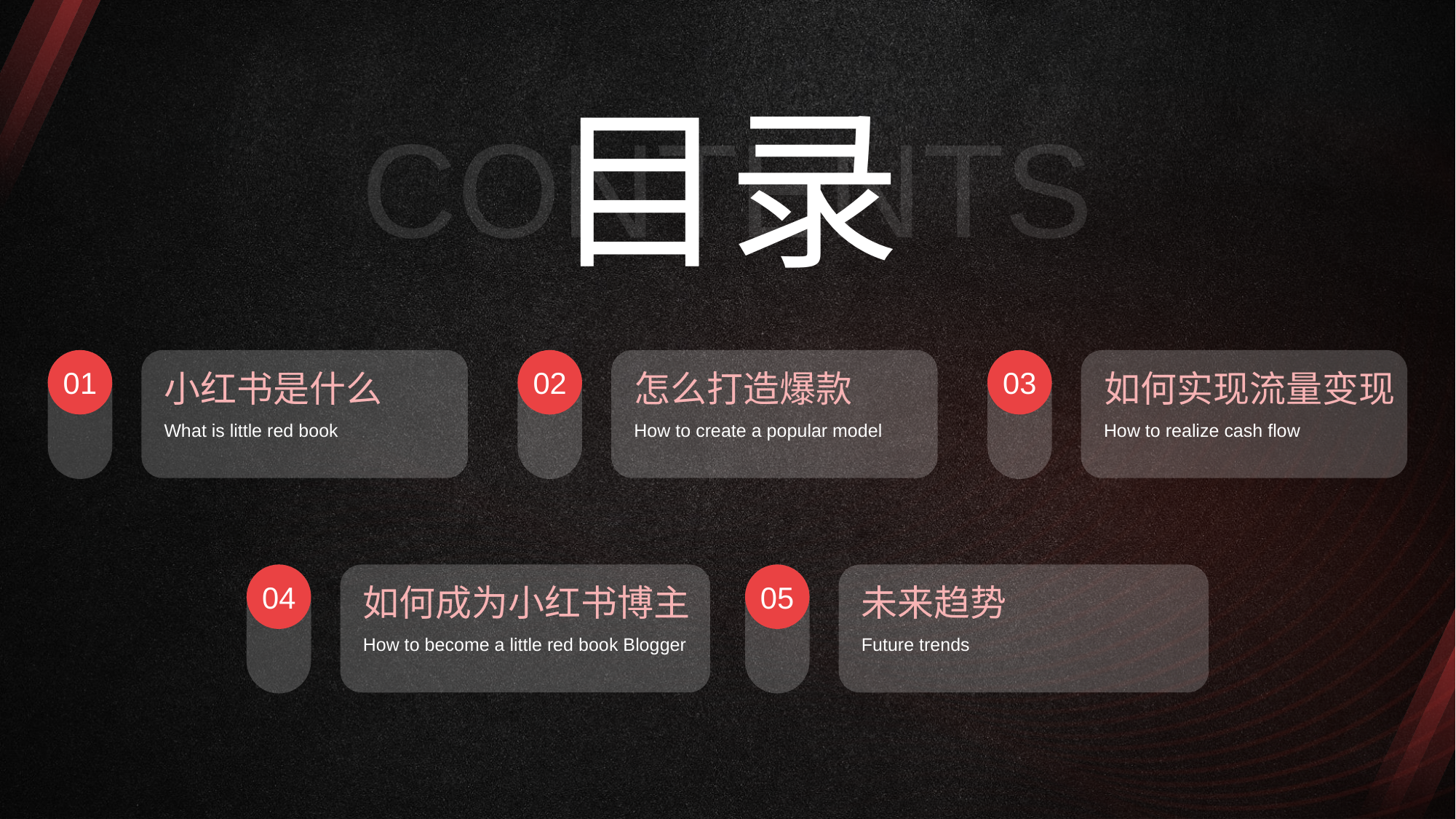

目录
CONTENTS

01

02

03

小红书是什么
怎么打造爆款
如何实现流量变现
What is little red book
How to create a popular model
How to realize cash flow

04

05

如何成为小红书博主
未来趋势
How to become a little red book Blogger
Future trends